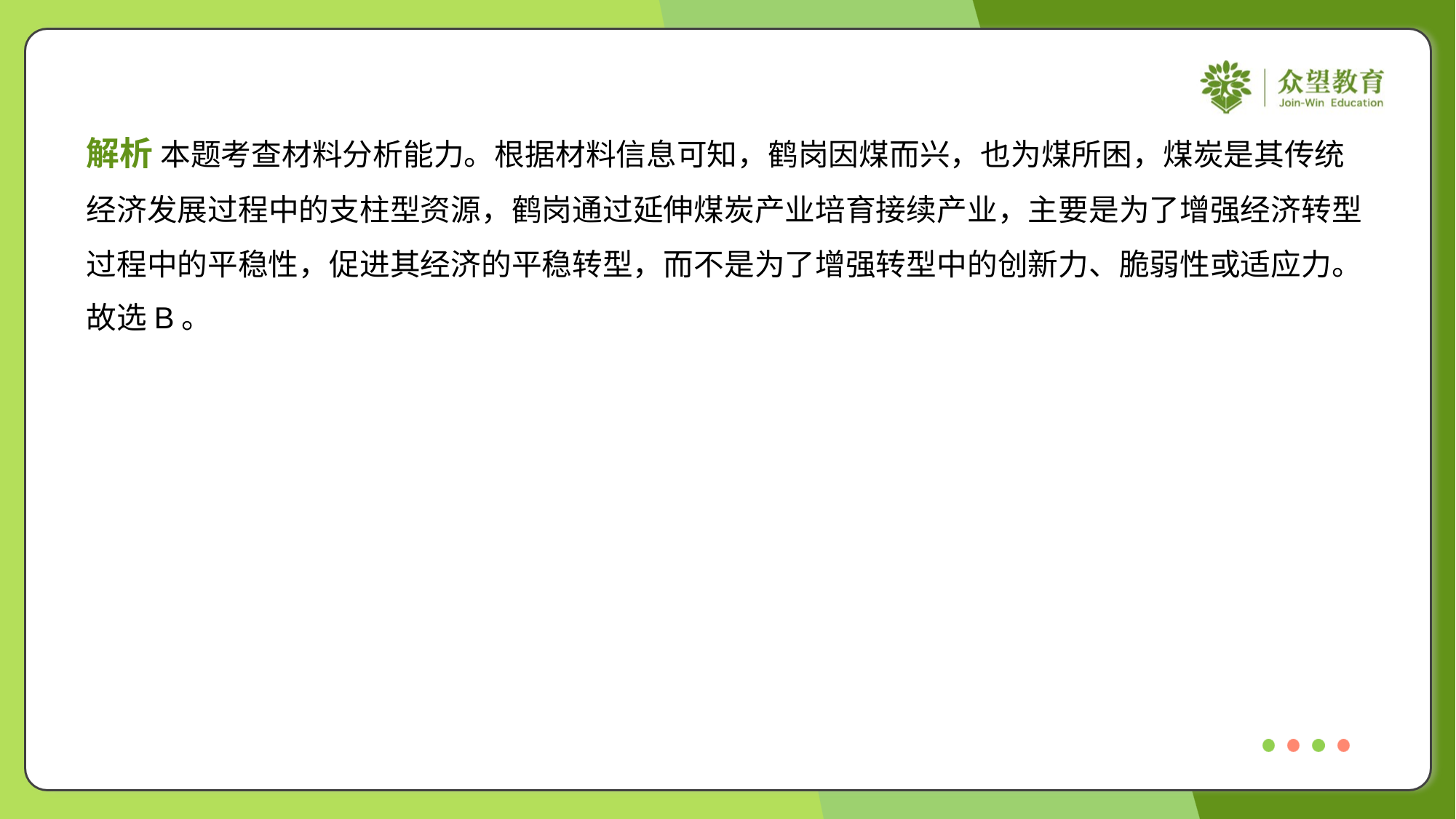

解析 本题考查材料分析能力。根据材料信息可知，鹤岗因煤而兴，也为煤所困，煤炭是其传统
经济发展过程中的支柱型资源，鹤岗通过延伸煤炭产业培育接续产业，主要是为了增强经济转型
过程中的平稳性，促进其经济的平稳转型，而不是为了增强转型中的创新力、脆弱性或适应力。
故选B。